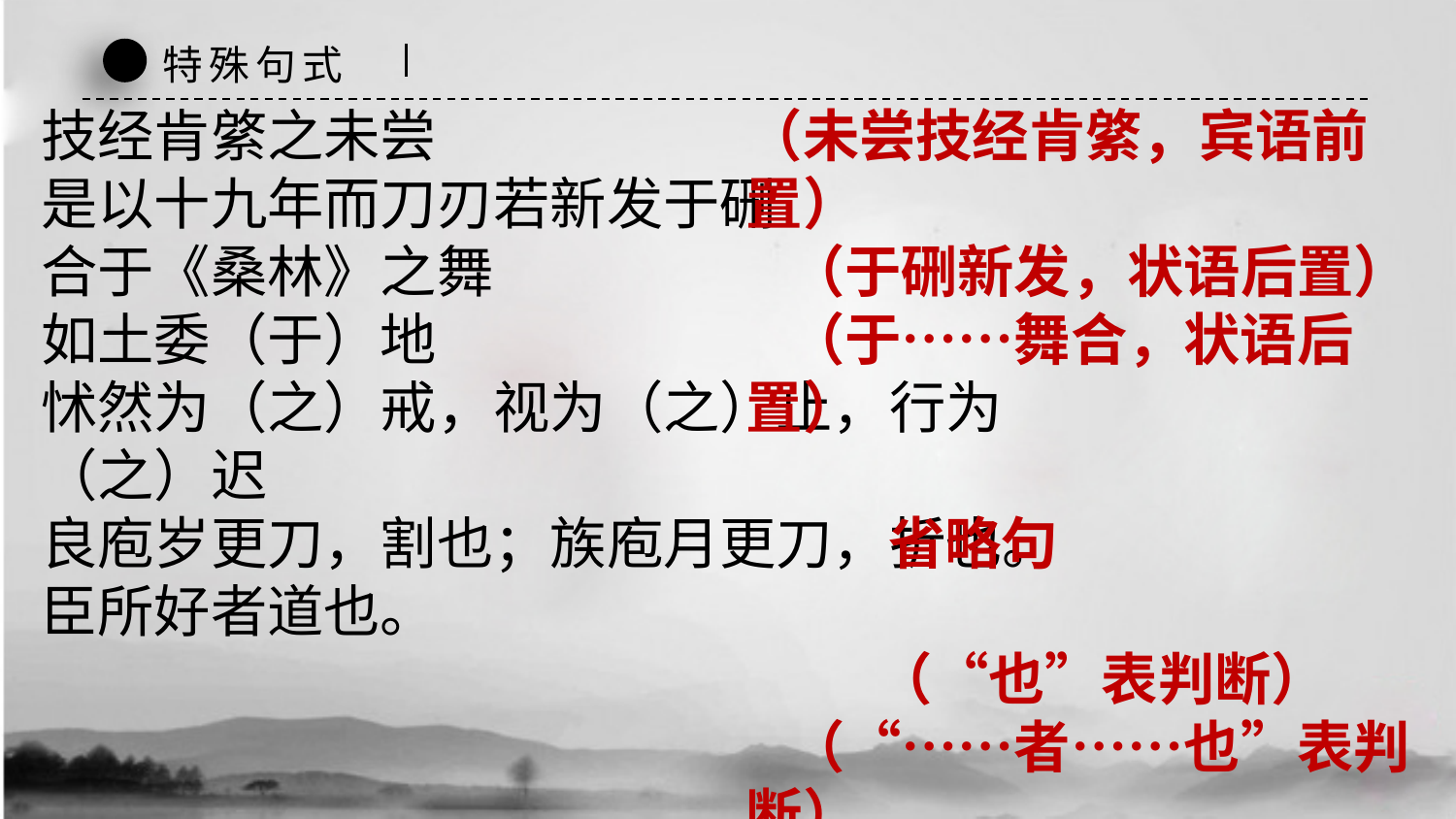

特殊句式

技经肯綮之未尝 
是以十九年而刀刃若新发于硎
合于《桑林》之舞
如土委（于）地 
怵然为（之）戒，视为（之）止，行为（之）迟
良庖岁更刀，割也；族庖月更刀，折也。
臣所好者道也。
（未尝技经肯綮，宾语前置）
 （于硎新发，状语后置）
 （于……舞合，状语后置）

          省略句

         （“也”表判断）
 （“……者……也”表判断）